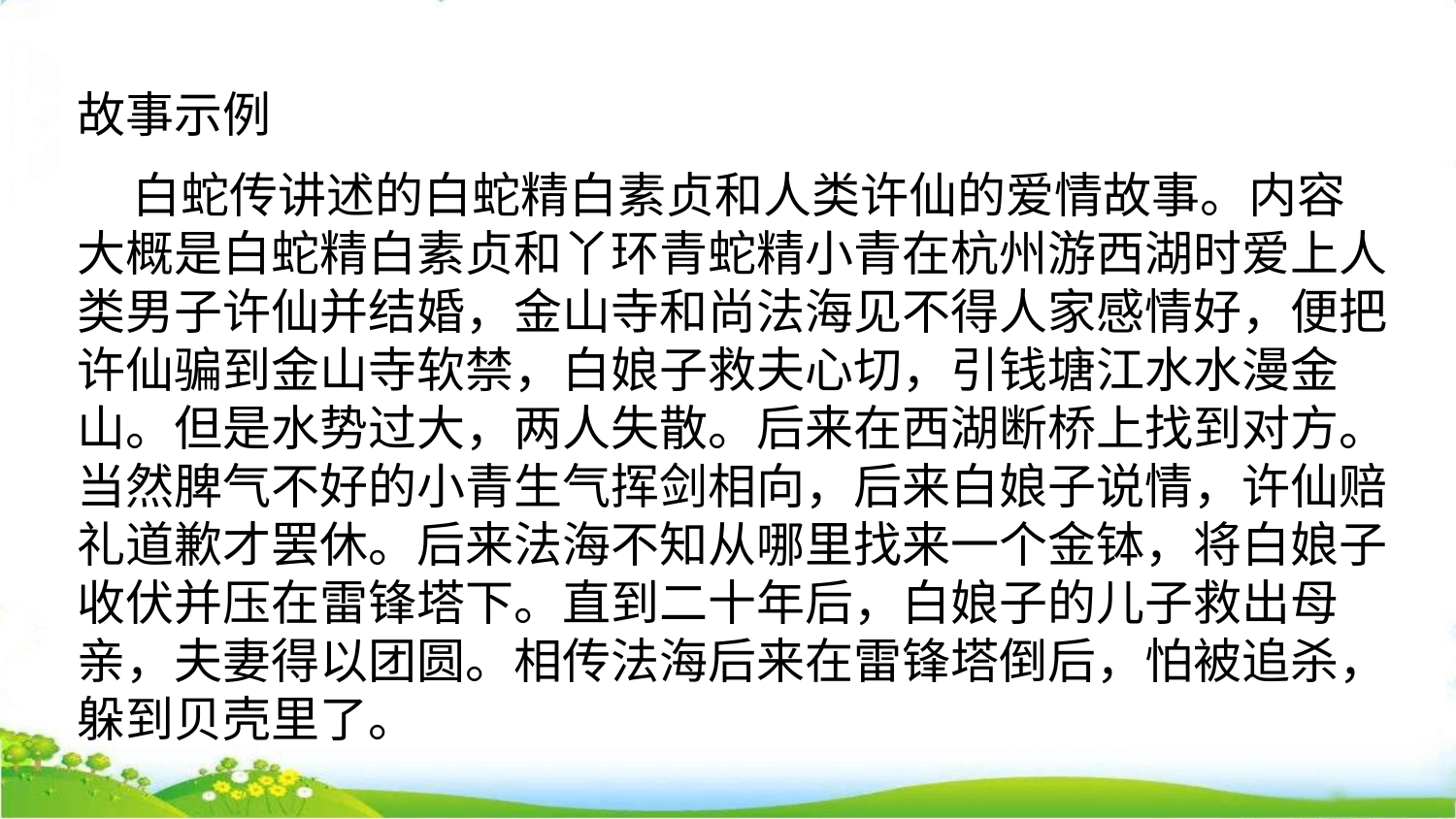

故事示例
    白蛇传讲述的白蛇精白素贞和人类许仙的爱情故事。内容大概是白蛇精白素贞和丫环青蛇精小青在杭州游西湖时爱上人类男子许仙并结婚，金山寺和尚法海见不得人家感情好，便把许仙骗到金山寺软禁，白娘子救夫心切，引钱塘江水水漫金山。但是水势过大，两人失散。后来在西湖断桥上找到对方。当然脾气不好的小青生气挥剑相向，后来白娘子说情，许仙赔礼道歉才罢休。后来法海不知从哪里找来一个金钵，将白娘子收伏并压在雷锋塔下。直到二十年后，白娘子的儿子救出母亲，夫妻得以团圆。相传法海后来在雷锋塔倒后，怕被追杀，躲到贝壳里了。